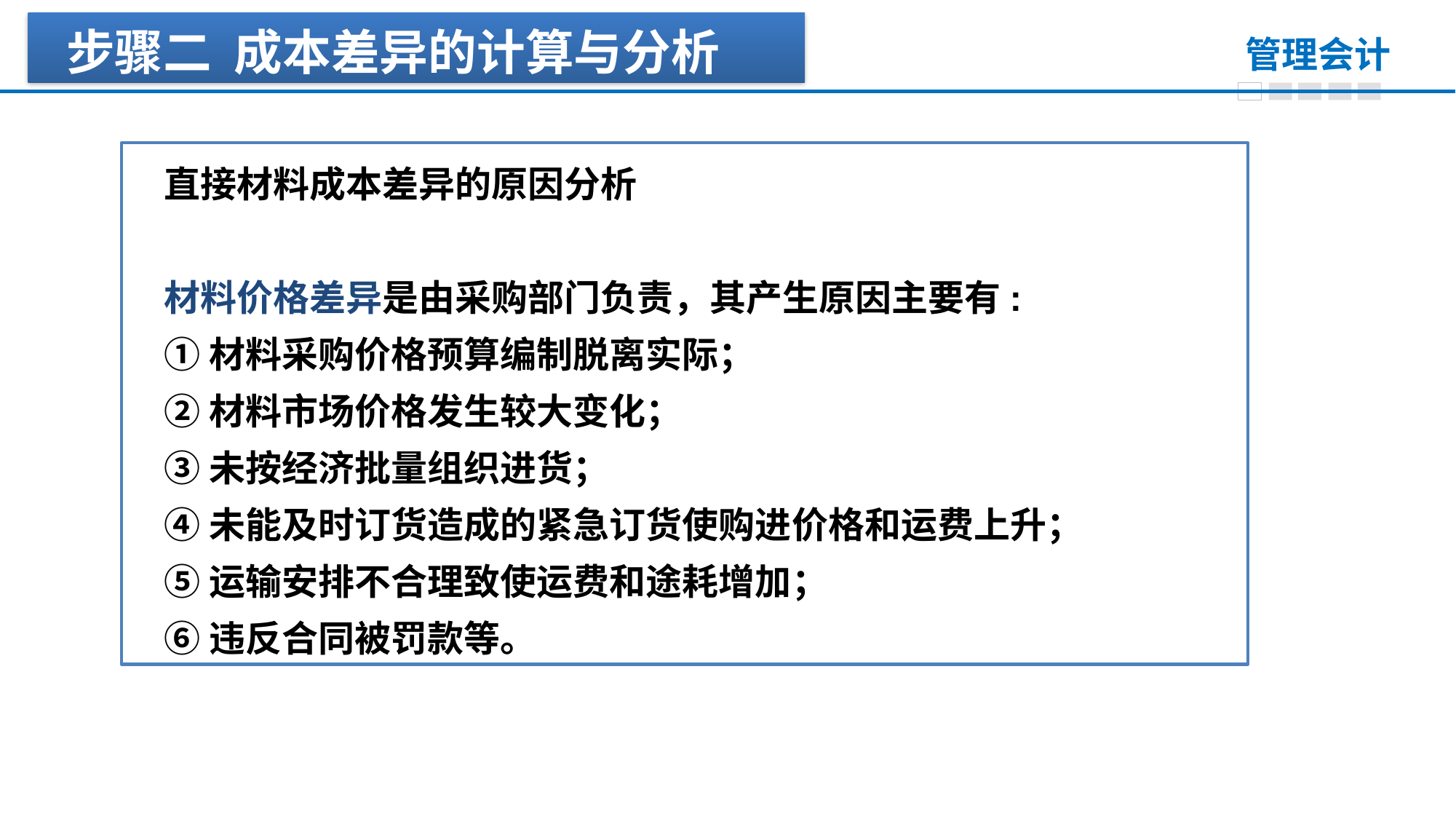

步骤二  成本差异的计算与分析
直接材料成本差异的原因分析

材料价格差异是由采购部门负责，其产生原因主要有:
①材料采购价格预算编制脱离实际；
②材料市场价格发生较大变化；
③未按经济批量组织进货；
④未能及时订货造成的紧急订货使购进价格和运费上升；
⑤运输安排不合理致使运费和途耗增加；
⑥违反合同被罚款等。